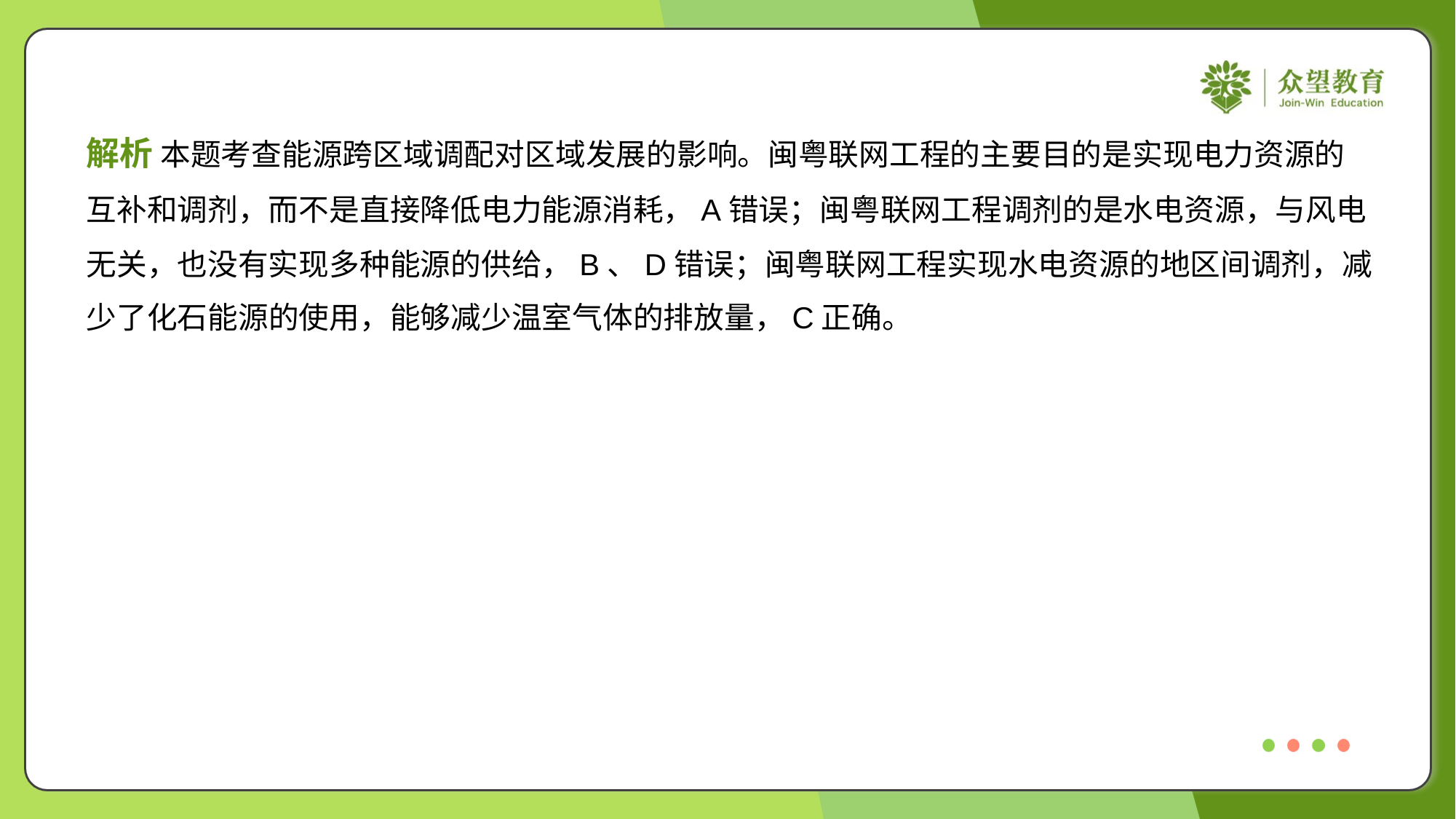

解析 本题考查能源跨区域调配对区域发展的影响。闽粤联网工程的主要目的是实现电力资源的
互补和调剂，而不是直接降低电力能源消耗，A错误；闽粤联网工程调剂的是水电资源，与风电
无关，也没有实现多种能源的供给，B、D错误；闽粤联网工程实现水电资源的地区间调剂，减
少了化石能源的使用，能够减少温室气体的排放量，C正确。